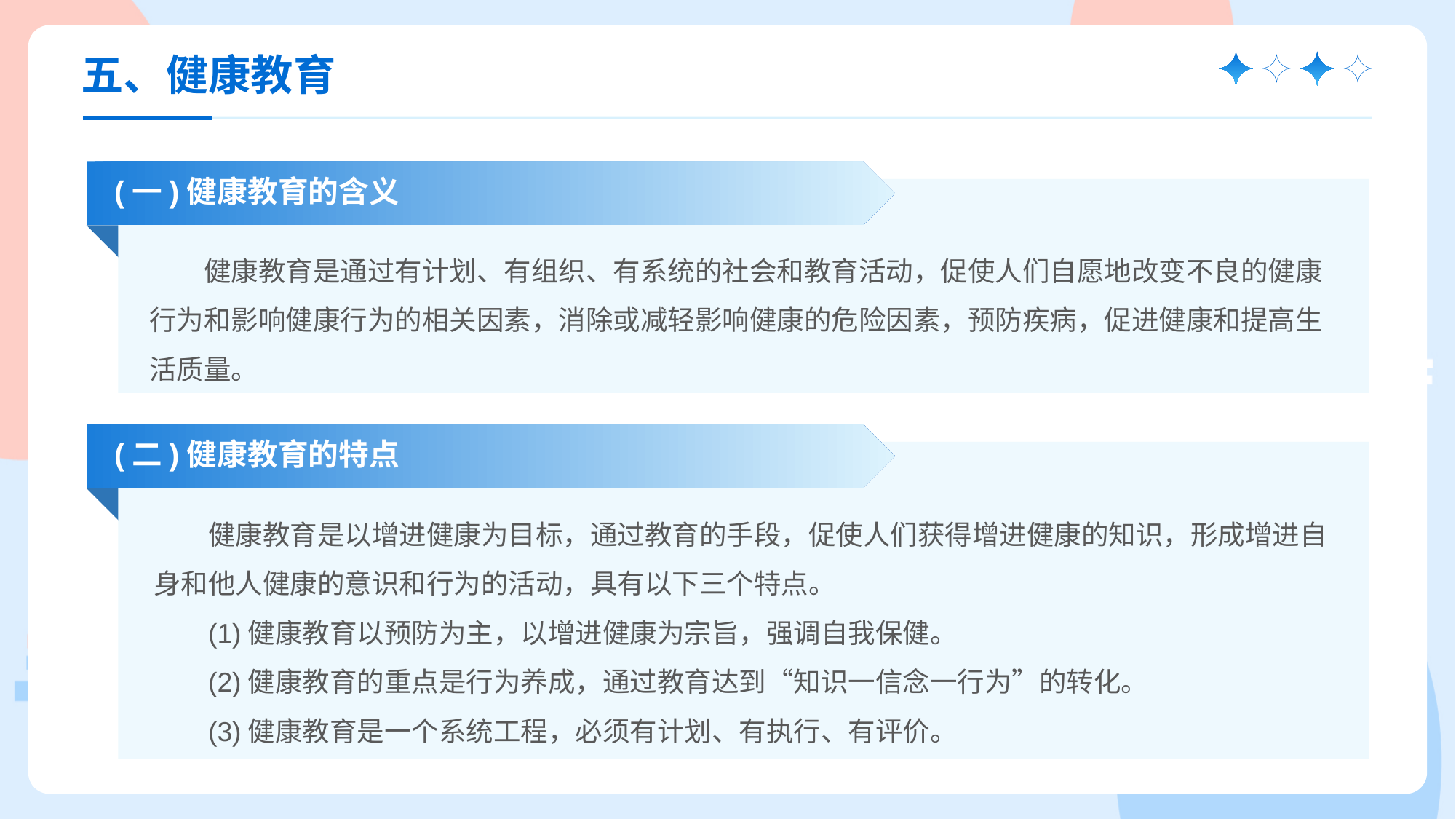

五、健康教育
(一)健康教育的含义

健康教育是通过有计划、有组织、有系统的社会和教育活动，促使人们自愿地改变不良的健康行为和影响健康行为的相关因素，消除或减轻影响健康的危险因素，预防疾病，促进健康和提高生活质量。
(二)健康教育的特点

健康教育是以增进健康为目标，通过教育的手段，促使人们获得增进健康的知识，形成增进自身和他人健康的意识和行为的活动，具有以下三个特点。
(1)健康教育以预防为主，以增进健康为宗旨，强调自我保健。
(2)健康教育的重点是行为养成，通过教育达到“知识一信念一行为”的转化。
(3)健康教育是一个系统工程，必须有计划、有执行、有评价。